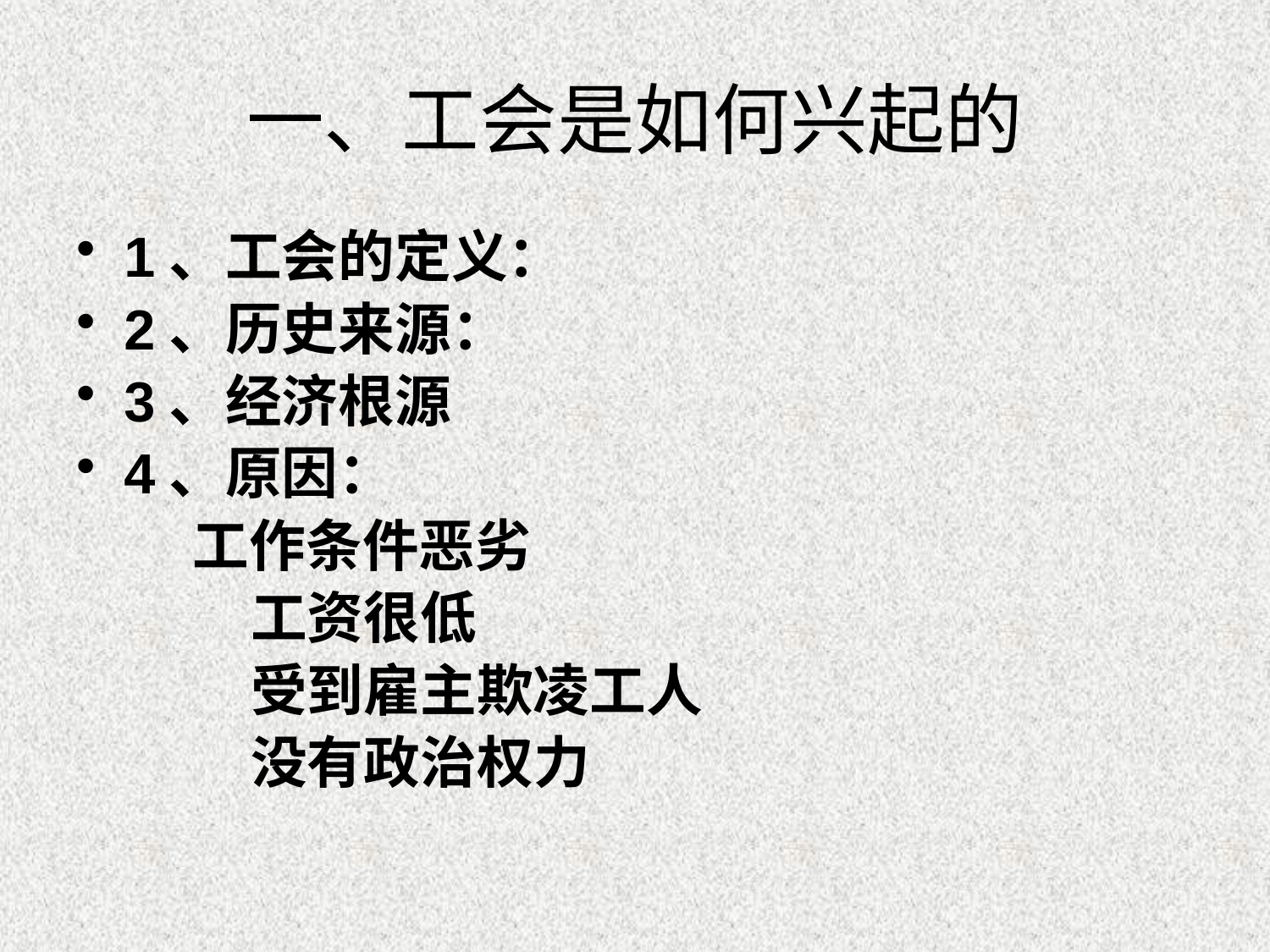

一、工会是如何兴起的
1、工会的定义：
2、历史来源：
3、经济根源
4、原因：
        工作条件恶劣
		工资很低
		受到雇主欺凌工人
		没有政治权力